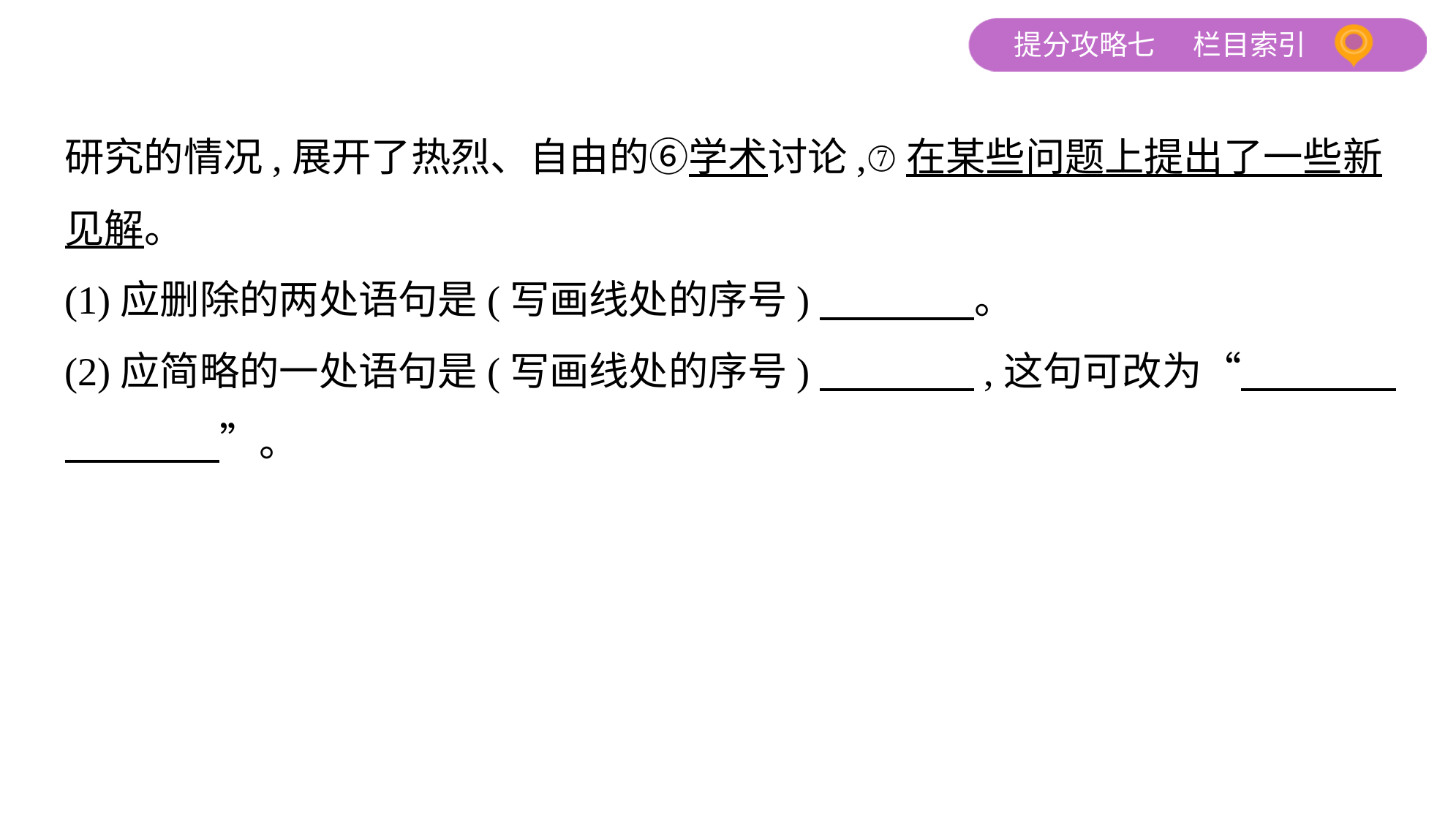

研究的情况,展开了热烈、自由的⑥学术讨论,⑦在某些问题上提出了一些新
见解。
(1)应删除的两处语句是(写画线处的序号)　　　    。
(2)应简略的一处语句是(写画线处的序号)　　　    ,这句可改为“　　　    
　　　    ”。